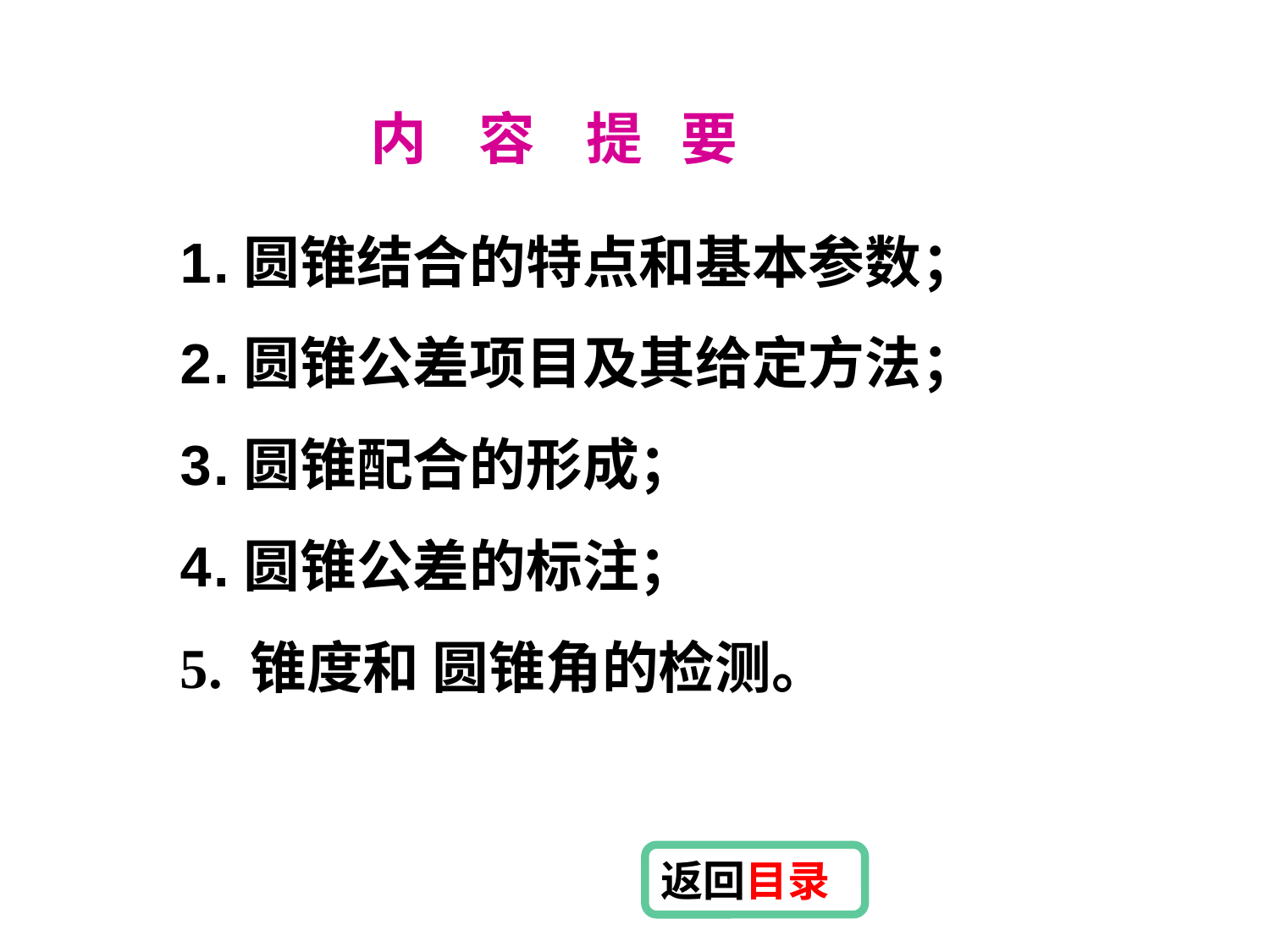

2
内    容    提   要
圆锥结合的特点和基本参数；
圆锥公差项目及其给定方法；
圆锥配合的形成；
圆锥公差的标注；
5. 锥度和 圆锥角的检测。
返回目录